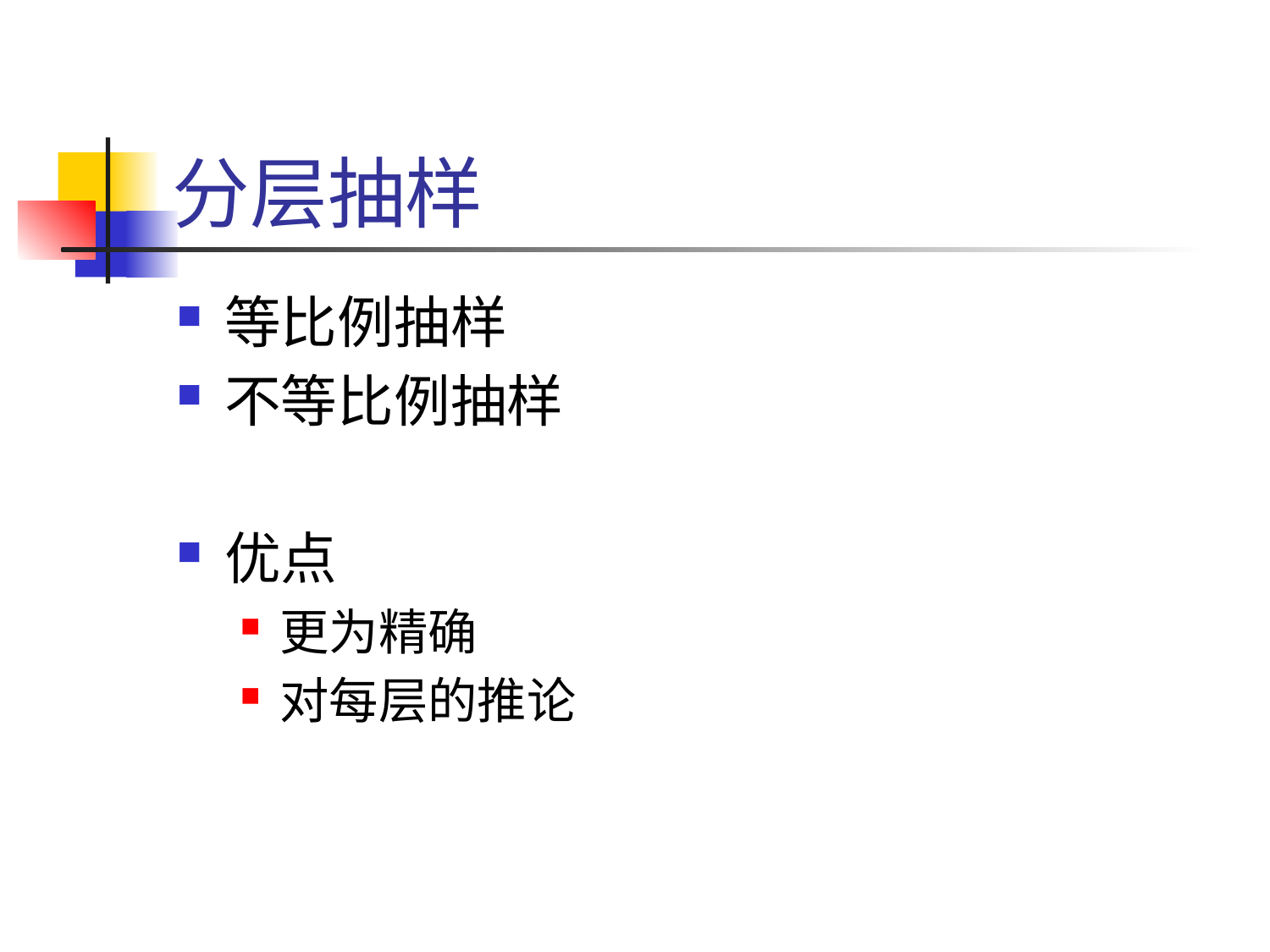

# 分层抽样
等比例抽样
不等比例抽样

优点
更为精确
对每层的推论